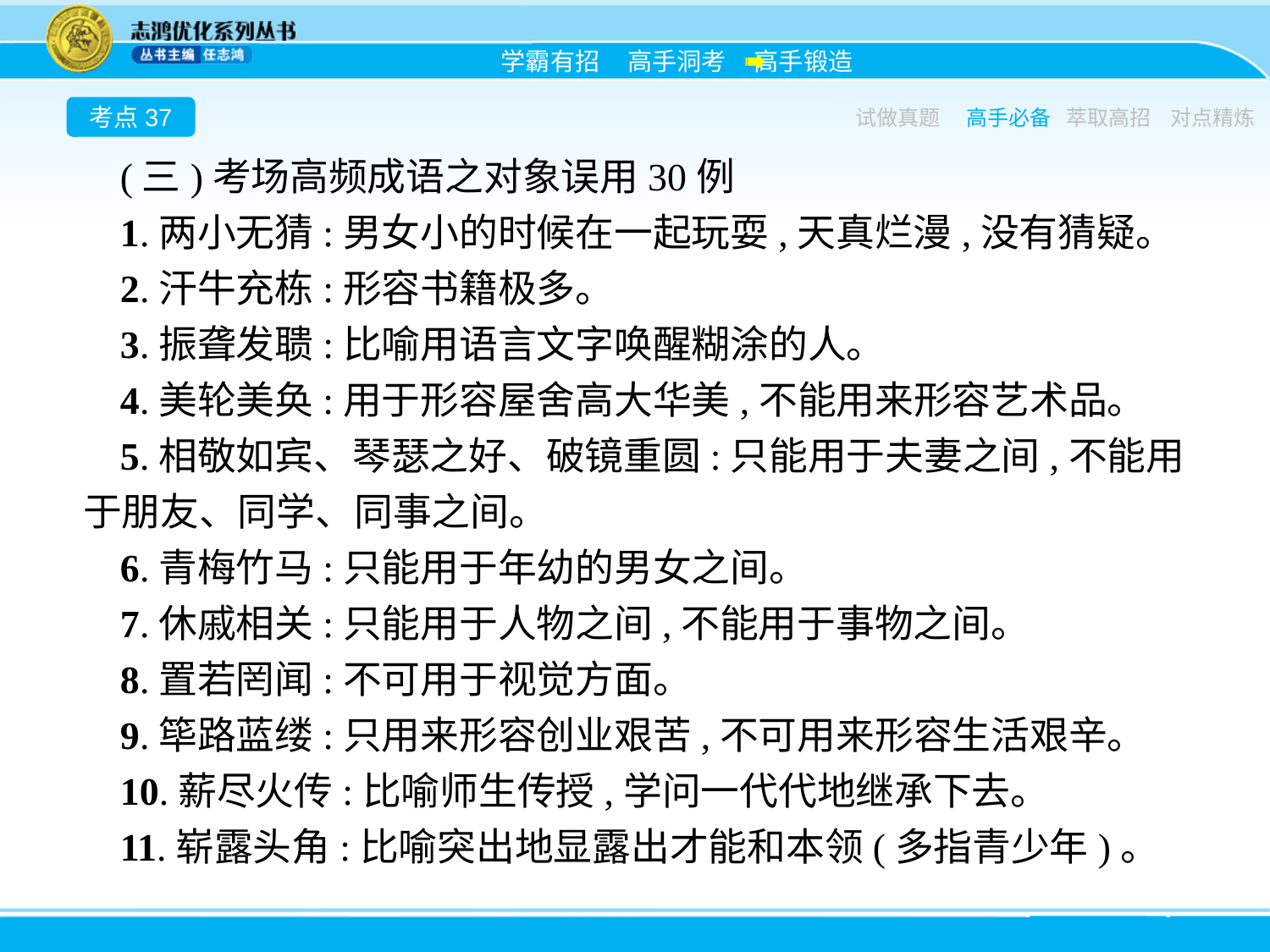

考点37
试做真题
高手必备
萃取高招
对点精炼
(三)考场高频成语之对象误用30例
1.两小无猜:男女小的时候在一起玩耍,天真烂漫,没有猜疑。
2.汗牛充栋:形容书籍极多。
3.振聋发聩:比喻用语言文字唤醒糊涂的人。
4.美轮美奂:用于形容屋舍高大华美,不能用来形容艺术品。
5.相敬如宾、琴瑟之好、破镜重圆:只能用于夫妻之间,不能用于朋友、同学、同事之间。
6.青梅竹马:只能用于年幼的男女之间。
7.休戚相关:只能用于人物之间,不能用于事物之间。
8.置若罔闻:不可用于视觉方面。
9.筚路蓝缕:只用来形容创业艰苦,不可用来形容生活艰辛。
10.薪尽火传:比喻师生传授,学问一代代地继承下去。
11.崭露头角:比喻突出地显露出才能和本领(多指青少年)。